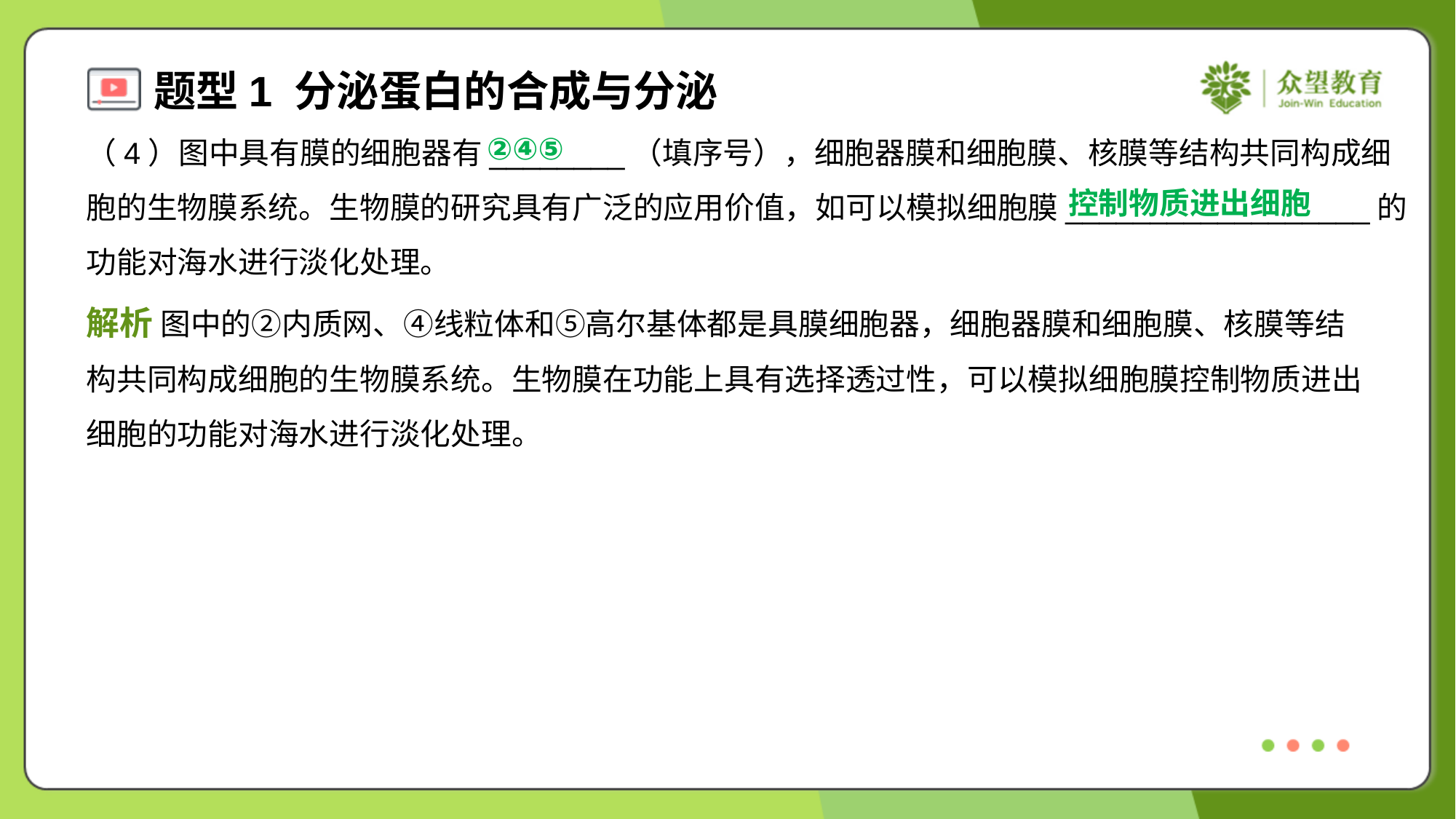

②④⑤
（4）图中具有膜的细胞器有________（填序号），细胞器膜和细胞膜、核膜等结构共同构成细
胞的生物膜系统。生物膜的研究具有广泛的应用价值，如可以模拟细胞膜__________________的
功能对海水进行淡化处理。
控制物质进出细胞
解析 图中的②内质网、④线粒体和⑤高尔基体都是具膜细胞器，细胞器膜和细胞膜、核膜等结
构共同构成细胞的生物膜系统。生物膜在功能上具有选择透过性，可以模拟细胞膜控制物质进出
细胞的功能对海水进行淡化处理。